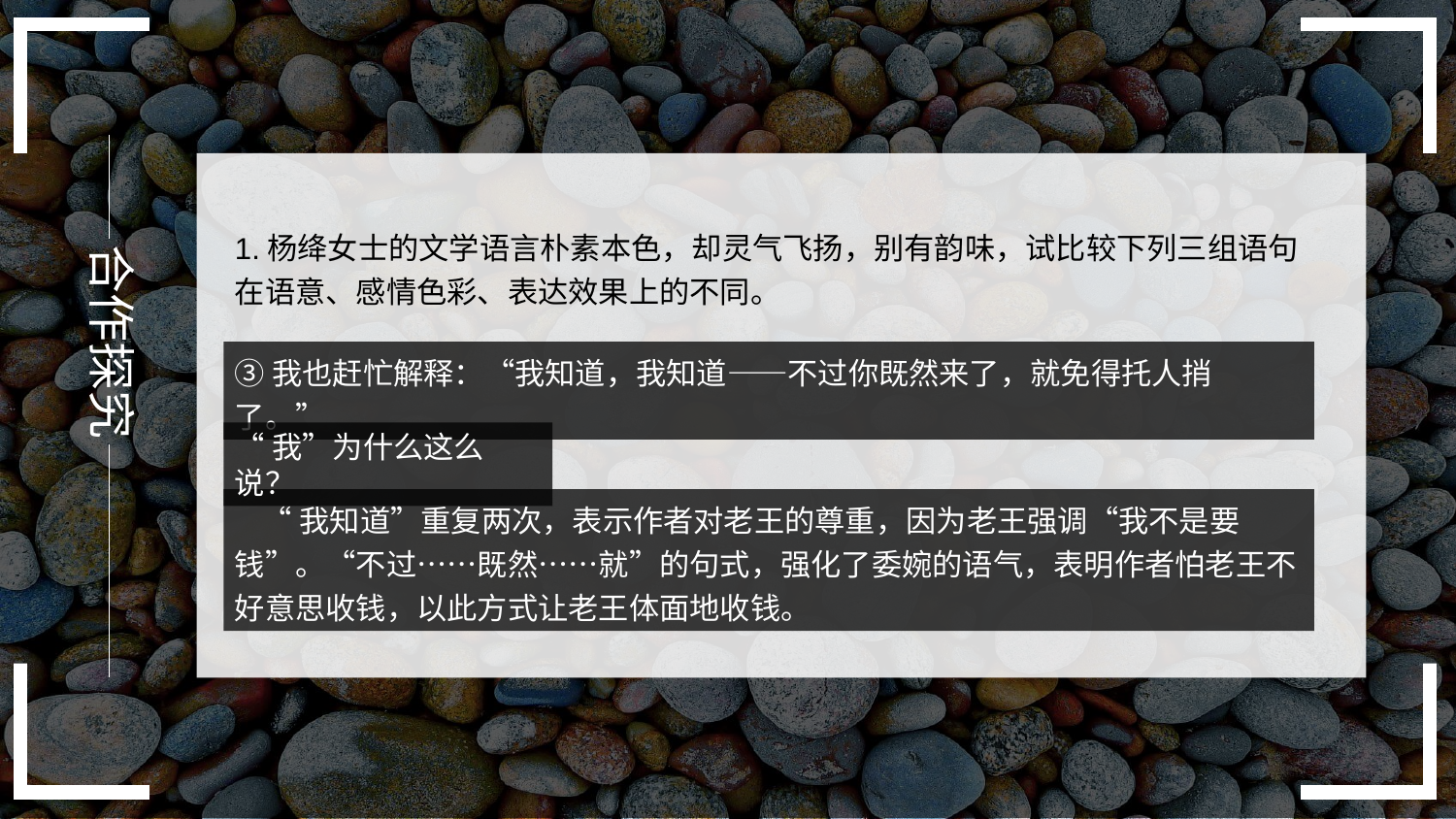

合作探究

1.杨绛女士的文学语言朴素本色，却灵气飞扬，别有韵味，试比较下列三组语句在语意、感情色彩、表达效果上的不同。
③我也赶忙解释：“我知道，我知道——不过你既然来了，就免得托人捎了。”
“我”为什么这么说？
    “我知道”重复两次，表示作者对老王的尊重，因为老王强调“我不是要钱”。“不过……既然……就”的句式，强化了委婉的语气，表明作者怕老王不好意思收钱，以此方式让老王体面地收钱。